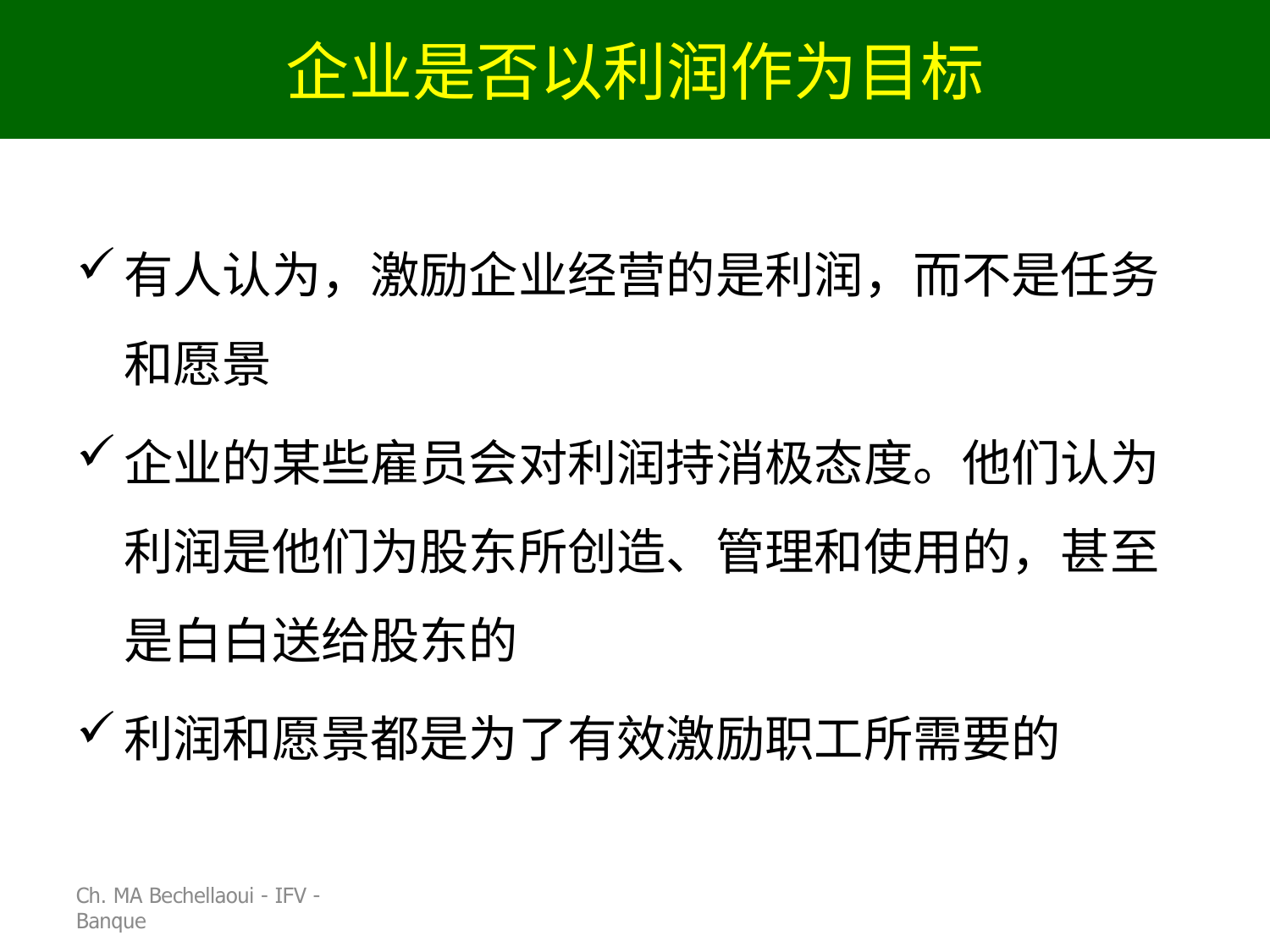

# 企业是否以利润作为目标
Ch. MA Bechellaoui - IFV - Banque
有人认为，激励企业经营的是利润，而不是任务和愿景
企业的某些雇员会对利润持消极态度。他们认为利润是他们为股东所创造、管理和使用的，甚至是白白送给股东的
利润和愿景都是为了有效激励职工所需要的